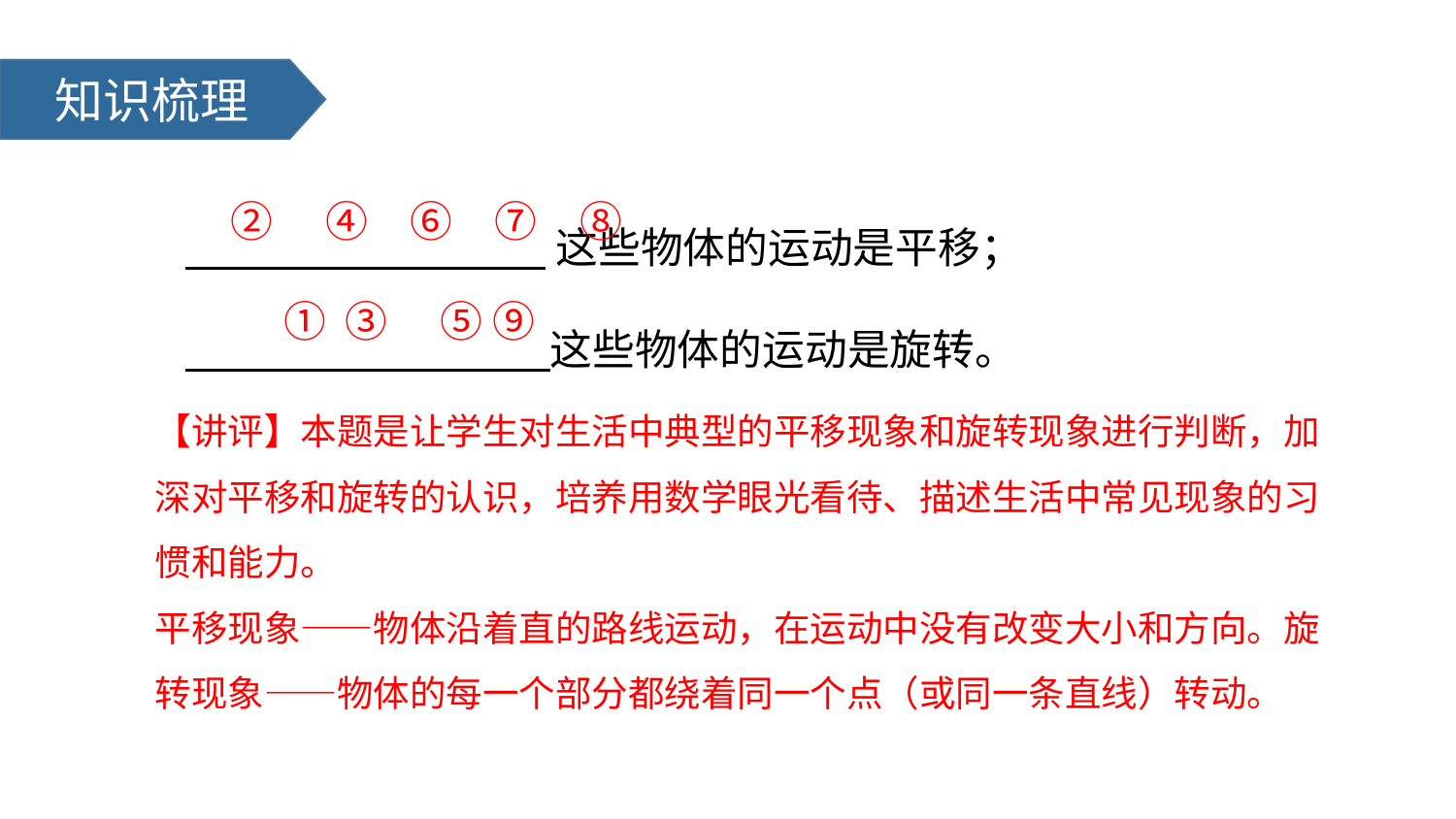

知识梳理
                                      这些物体的运动是平移；
　                                  这些物体的运动是旋转。
②　④　⑥　⑦　⑧
 ①  ③　⑤ ⑨
【讲评】本题是让学生对生活中典型的平移现象和旋转现象进行判断，加深对平移和旋转的认识，培养用数学眼光看待、描述生活中常见现象的习惯和能力。
平移现象——物体沿着直的路线运动，在运动中没有改变大小和方向。旋转现象——物体的每一个部分都绕着同一个点（或同一条直线）转动。